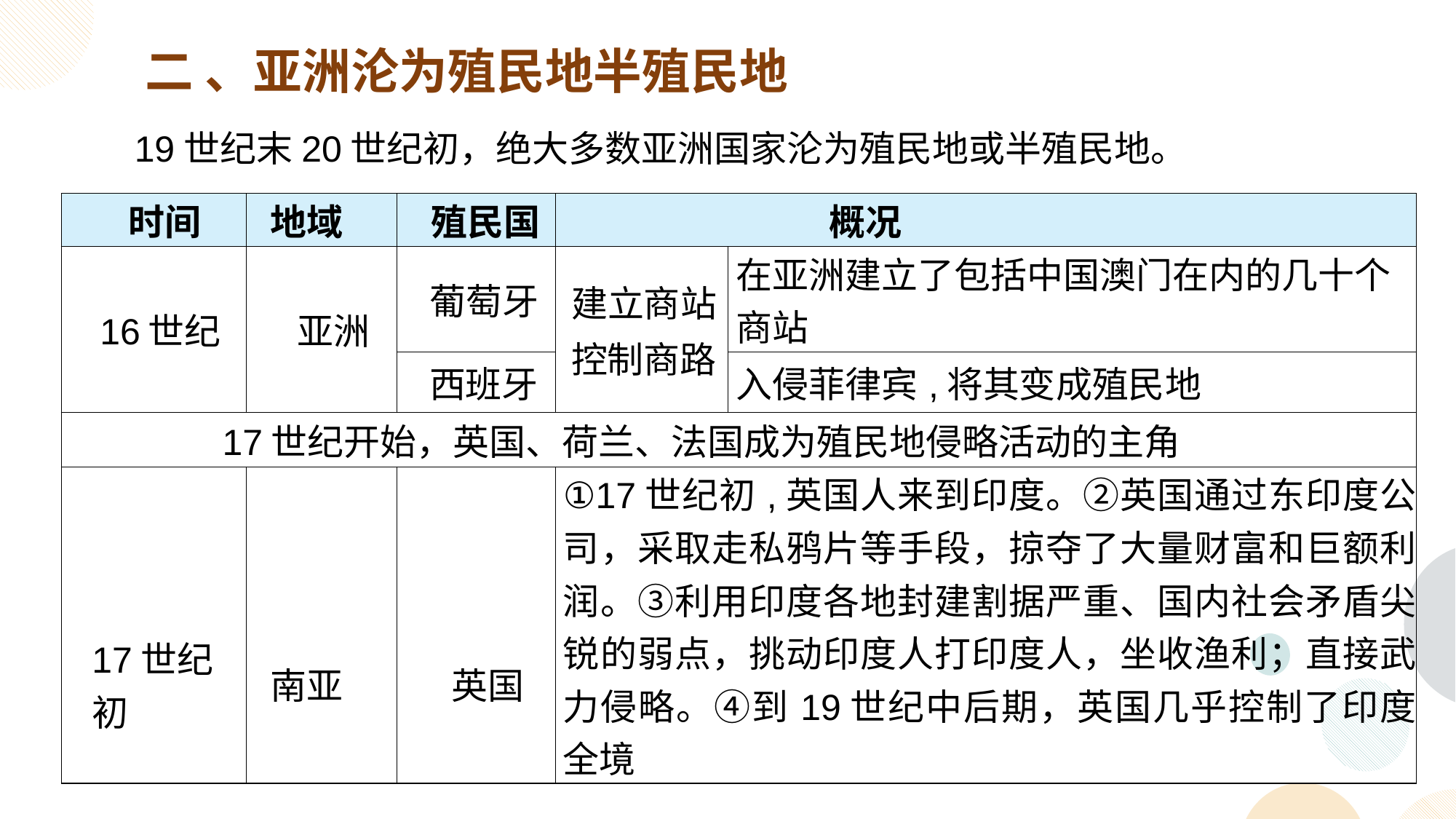

二 、亚洲沦为殖民地半殖民地
19世纪末20世纪初，绝大多数亚洲国家沦为殖民地或半殖民地。
| 时间 | 地域 | 殖民国 | 概况 |  |
| --- | --- | --- | --- | --- |
| 16世纪 | 亚洲 | 葡萄牙 | 建立商站 控制商路 | 在亚洲建立了包括中国澳门在内的几十个商站 |
|  |  | 西班牙 |  | 入侵菲律宾,将其变成殖民地 |
| 17世纪开始，英国、荷兰、法国成为殖民地侵略活动的主角 |  |  |  |  |
| 17世纪初 | 南亚 | 英国 | ①17世纪初,英国人来到印度。②英国通过东印度公司，采取走私鸦片等手段，掠夺了大量财富和巨额利润。③利用印度各地封建割据严重、国内社会矛盾尖锐的弱点，挑动印度人打印度人，坐收渔利；直接武力侵略。④到19世纪中后期，英国几乎控制了印度全境 |  |